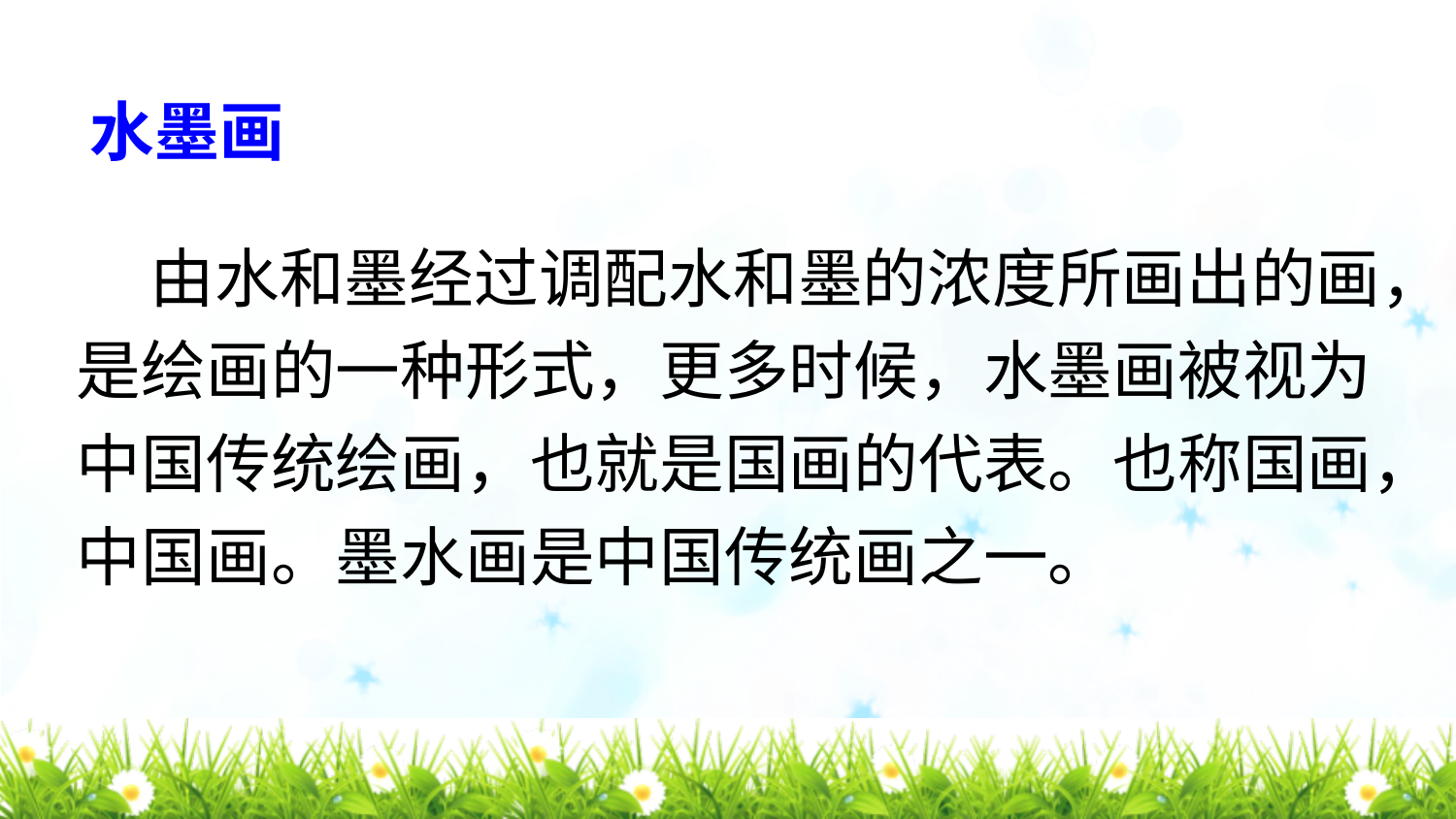

水墨画
    由水和墨经过调配水和墨的浓度所画出的画，是绘画的一种形式，更多时候，水墨画被视为中国传统绘画，也就是国画的代表。也称国画，中国画。墨水画是中国传统画之一。